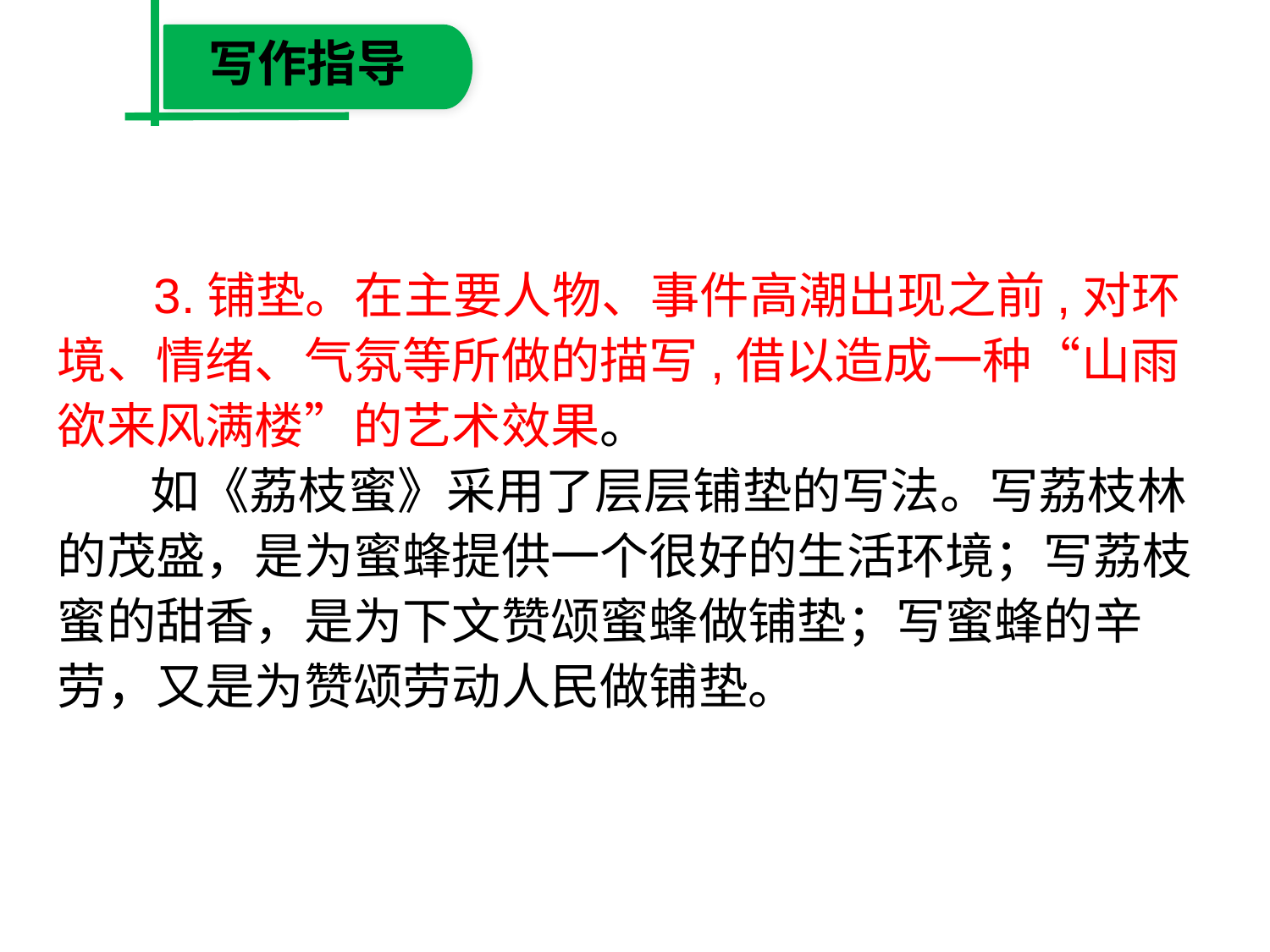

写作指导
       3.铺垫。在主要人物、事件高潮出现之前,对环境、情绪、气氛等所做的描写,借以造成一种“山雨欲来风满楼”的艺术效果。
　    如《荔枝蜜》采用了层层铺垫的写法。写荔枝林的茂盛，是为蜜蜂提供一个很好的生活环境；写荔枝蜜的甜香，是为下文赞颂蜜蜂做铺垫；写蜜蜂的辛劳，又是为赞颂劳动人民做铺垫。